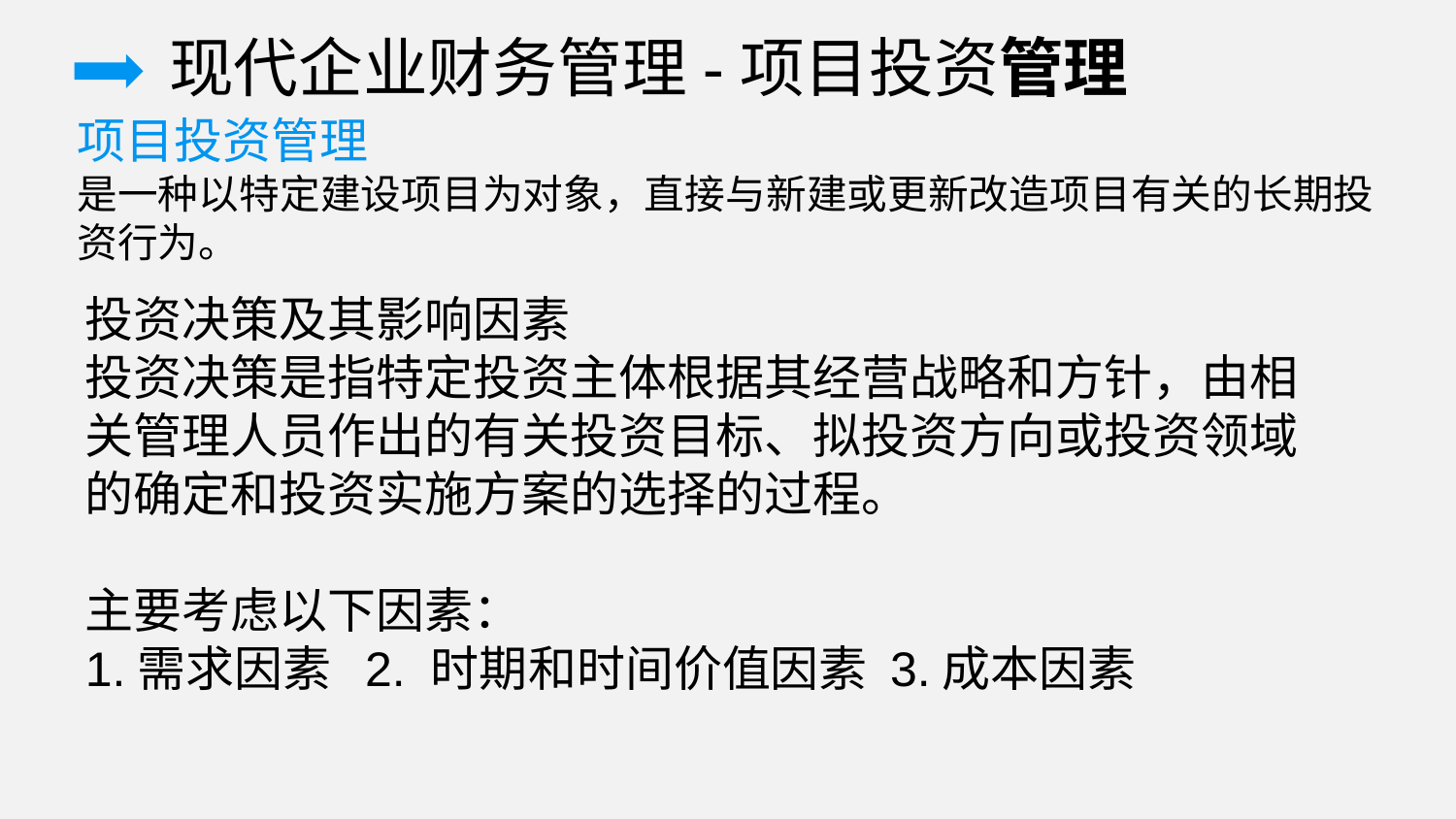

现代企业财务管理-项目投资管理
项目投资管理
是一种以特定建设项目为对象，直接与新建或更新改造项目有关的长期投资行为。
投资决策及其影响因素
投资决策是指特定投资主体根据其经营战略和方针，由相关管理人员作出的有关投资目标、拟投资方向或投资领域的确定和投资实施方案的选择的过程。

主要考虑以下因素：
1.需求因素  2. 时期和时间价值因素 3.成本因素